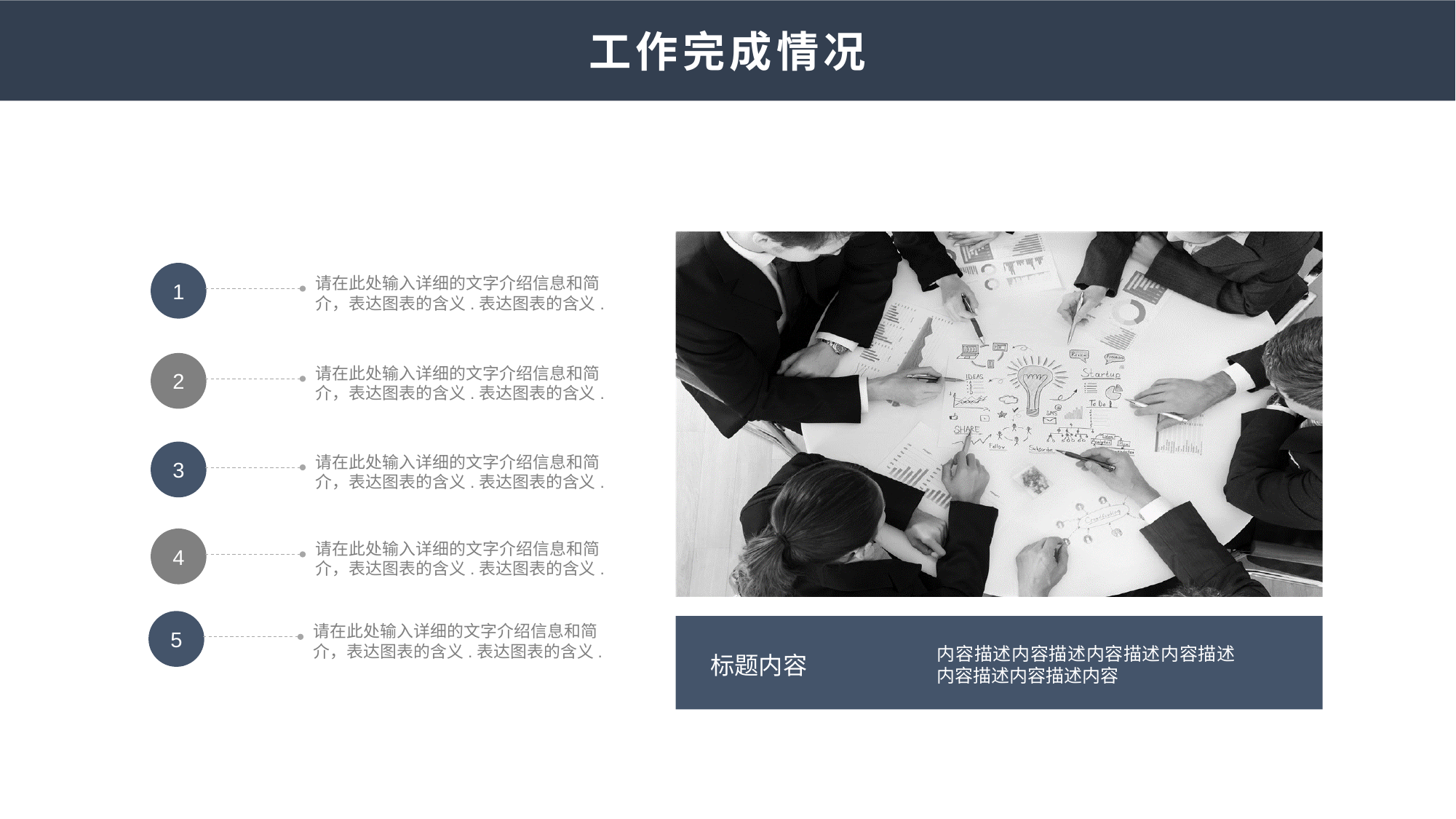

工作完成情况

1
请在此处输入详细的文字介绍信息和简介，表达图表的含义.表达图表的含义.

2
请在此处输入详细的文字介绍信息和简介，表达图表的含义.表达图表的含义.

3
请在此处输入详细的文字介绍信息和简介，表达图表的含义.表达图表的含义.

4
请在此处输入详细的文字介绍信息和简介，表达图表的含义.表达图表的含义.

5
请在此处输入详细的文字介绍信息和简介，表达图表的含义.表达图表的含义.

内容描述内容描述内容描述内容描述内容描述内容描述内容
标题内容